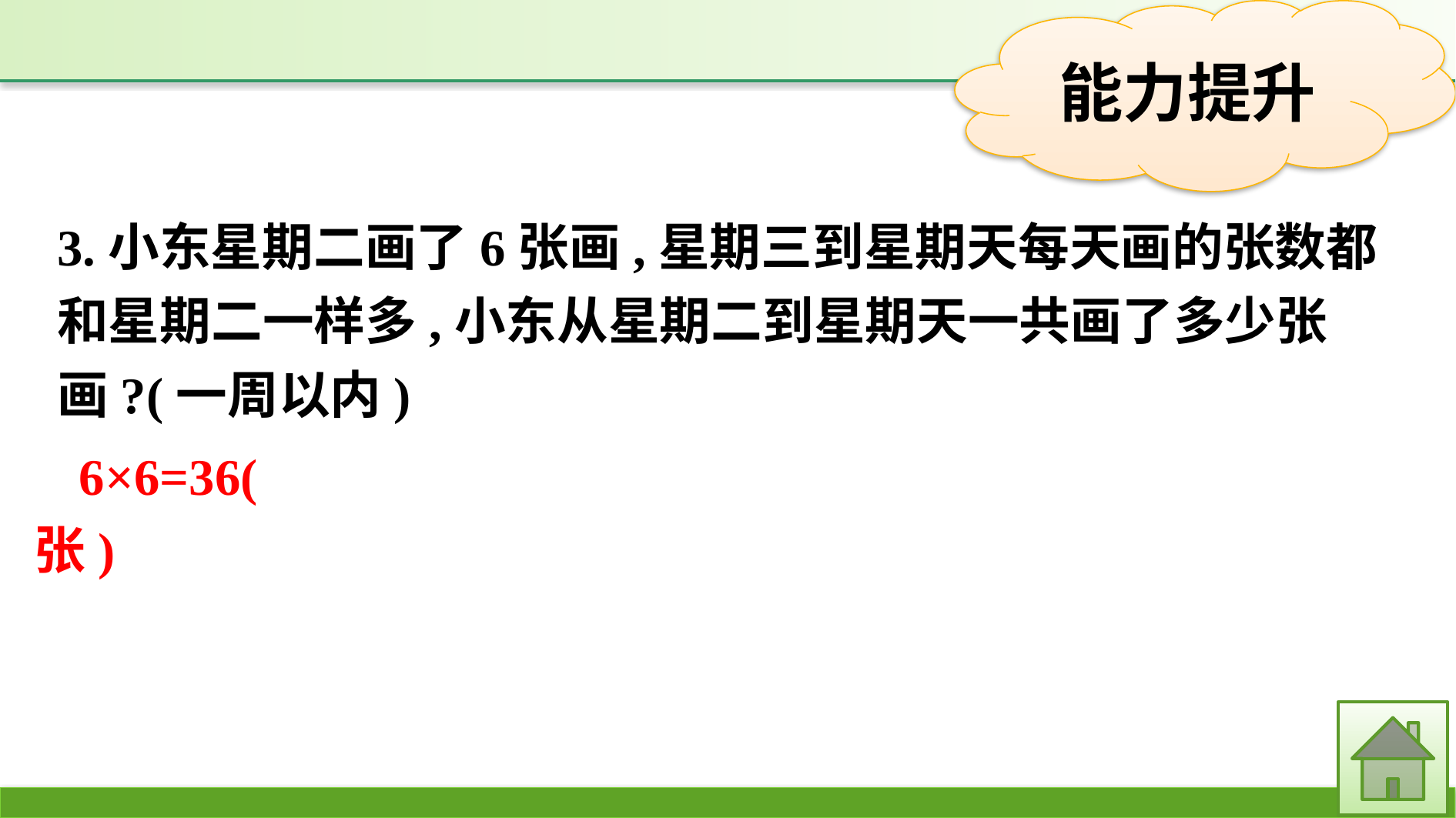

3.小东星期二画了6张画,星期三到星期天每天画的张数都和星期二一样多,小东从星期二到星期天一共画了多少张画?(一周以内)
6×6=36(张)